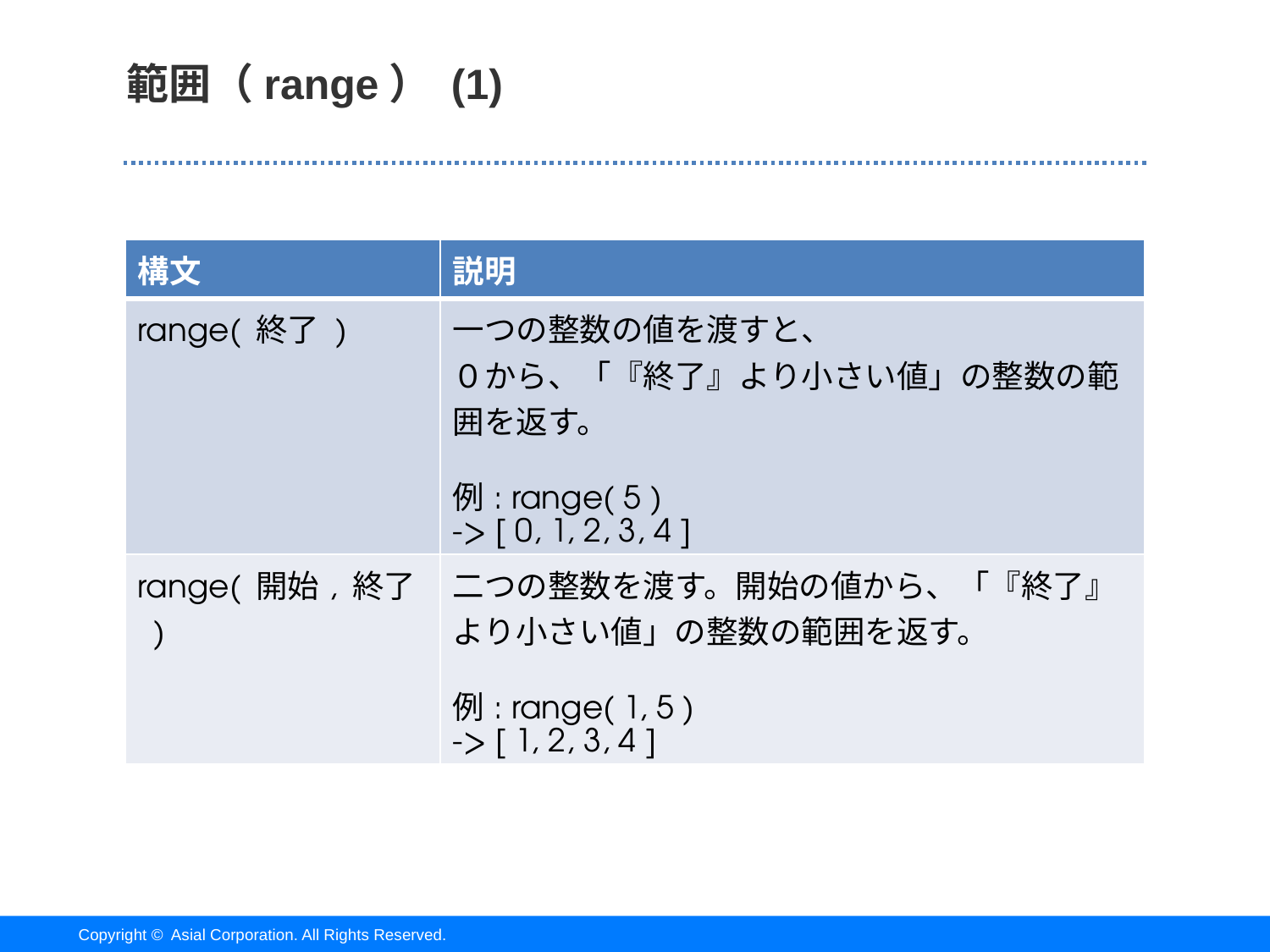

# 範囲（range） (1)

| 構文 | 説明 |
| --- | --- |
| range( 終了 ) | 一つの整数の値を渡すと、 ０から、「『終了』より小さい値」の整数の範囲を返す。 例: range( 5 ) -> [ 0, 1, 2, 3, 4 ] |
| range( 開始, 終了 ) | 二つの整数を渡す。開始の値から、「『終了』より小さい値」の整数の範囲を返す。 例: range( 1, 5 ) -> [ 1, 2, 3, 4 ] |